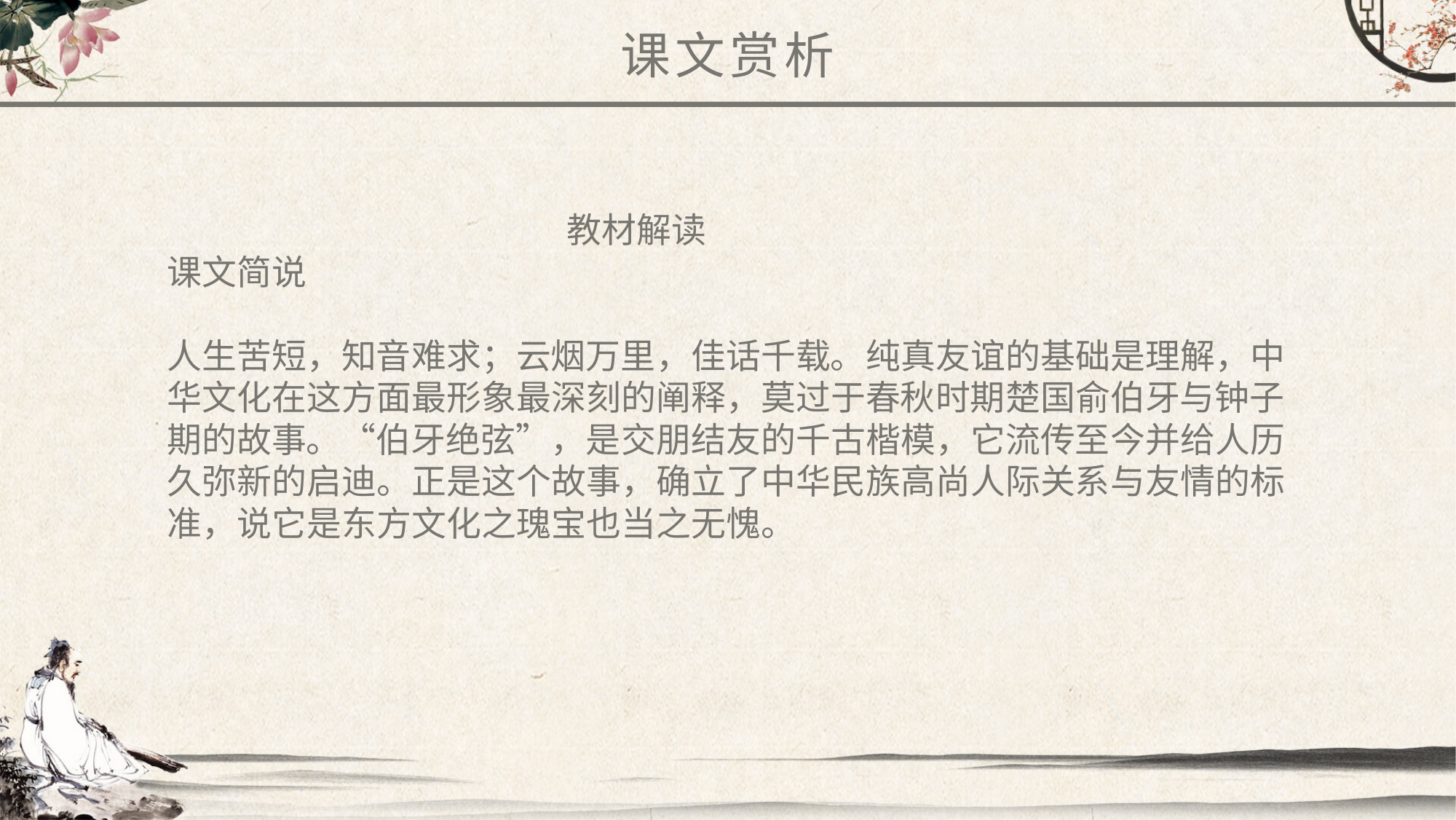

课文赏析

                                                  教材解读
课文简说

人生苦短，知音难求；云烟万里，佳话千载。纯真友谊的基础是理解，中华文化在这方面最形象最深刻的阐释，莫过于春秋时期楚国俞伯牙与钟子期的故事。“伯牙绝弦”，是交朋结友的千古楷模，它流传至今并给人历久弥新的启迪。正是这个故事，确立了中华民族高尚人际关系与友情的标准，说它是东方文化之瑰宝也当之无愧。